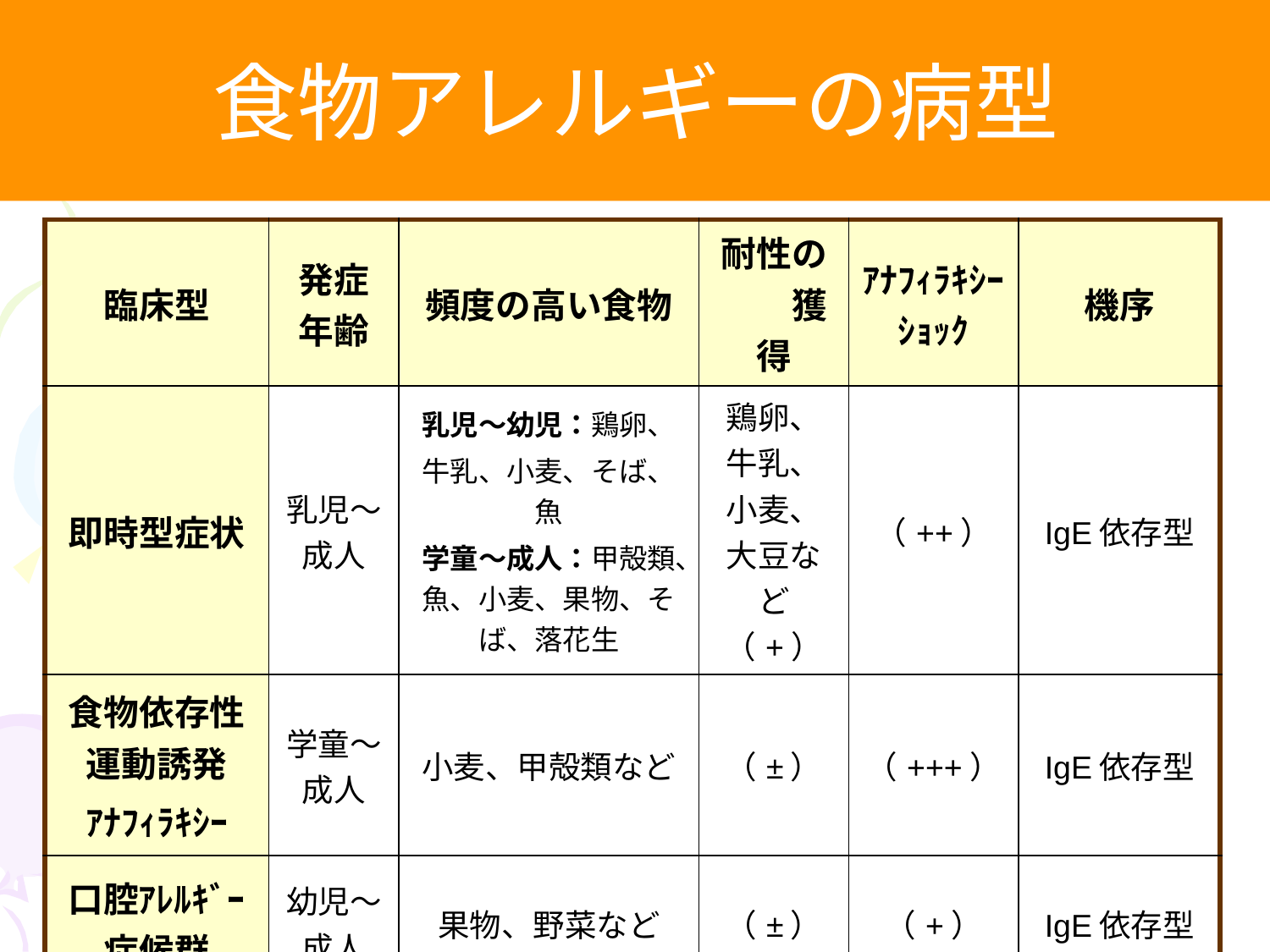

食物アレルギーの病型
| 臨床型 | 発症年齢 | 頻度の高い食物 | 耐性の　　獲得 | ｱﾅﾌｨﾗｷｼｰｼｮｯｸ | 機序 |
| --- | --- | --- | --- | --- | --- |
| 即時型症状 | 乳児～成人 | 乳児～幼児：鶏卵、 牛乳、小麦、そば、魚 学童～成人：甲殻類、魚、小麦、果物、そば、落花生 | 鶏卵、牛乳、小麦、大豆など（+） | （++） | IgE依存型 |
| 食物依存性運動誘発 ｱﾅﾌｨﾗｷｼｰ | 学童～成人 | 小麦、甲殻類など | （±） | （+++） | IgE依存型 |
| 口腔ｱﾚﾙｷﾞｰ症候群 | 幼児～成人 | 果物、野菜など | （±） | （+） | IgE依存型 |